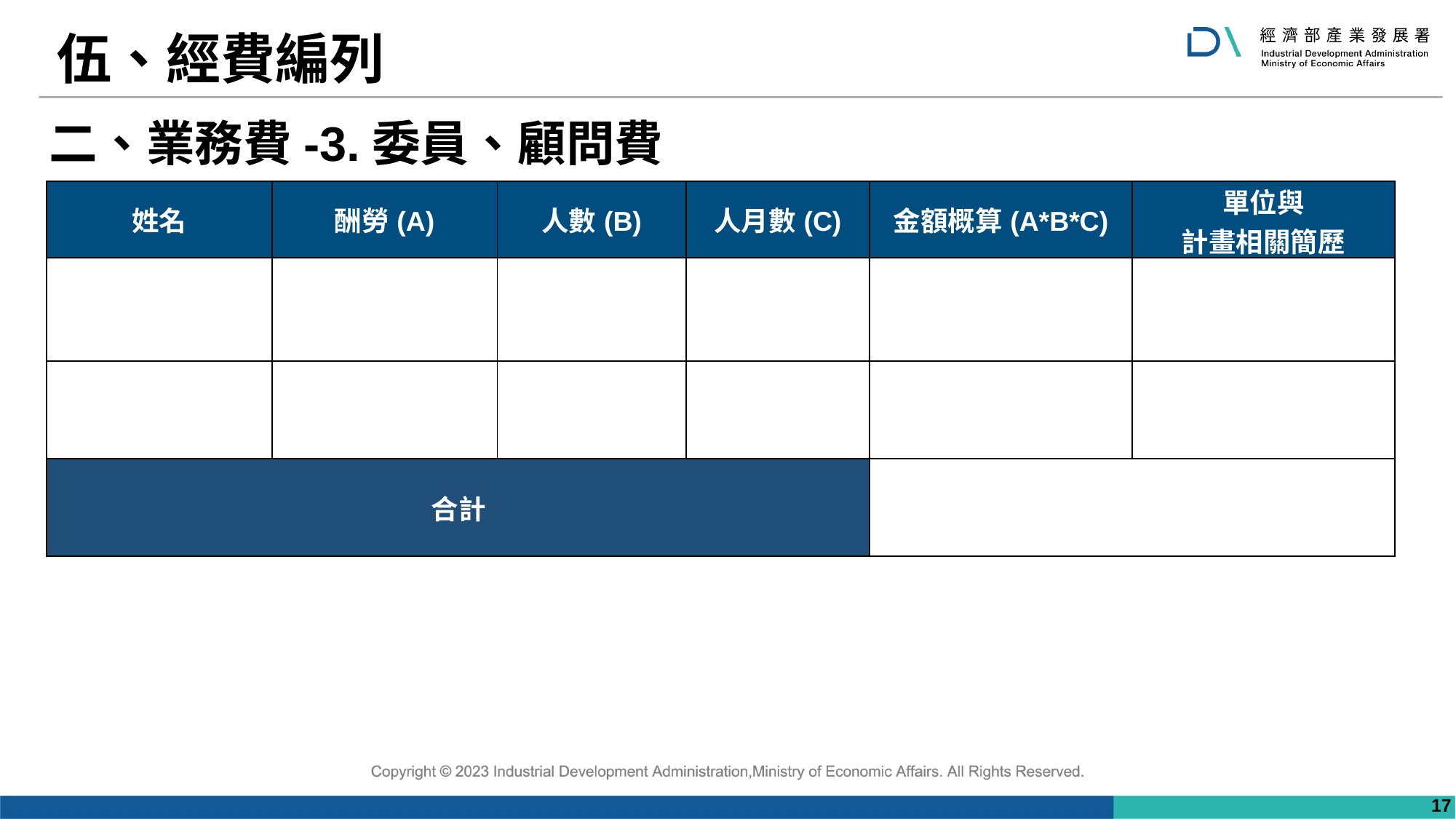

# 伍、經費編列
二、業務費-3.委員、顧問費
| 姓名 | 酬勞(A) | 人數(B) | 人月數(C) | 金額概算(A\*B\*C) | 單位與 計畫相關簡歷 |
| --- | --- | --- | --- | --- | --- |
|  |  |  |  |  |  |
|  |  |  |  |  |  |
| 合計 |  |  |  |  |  |
17